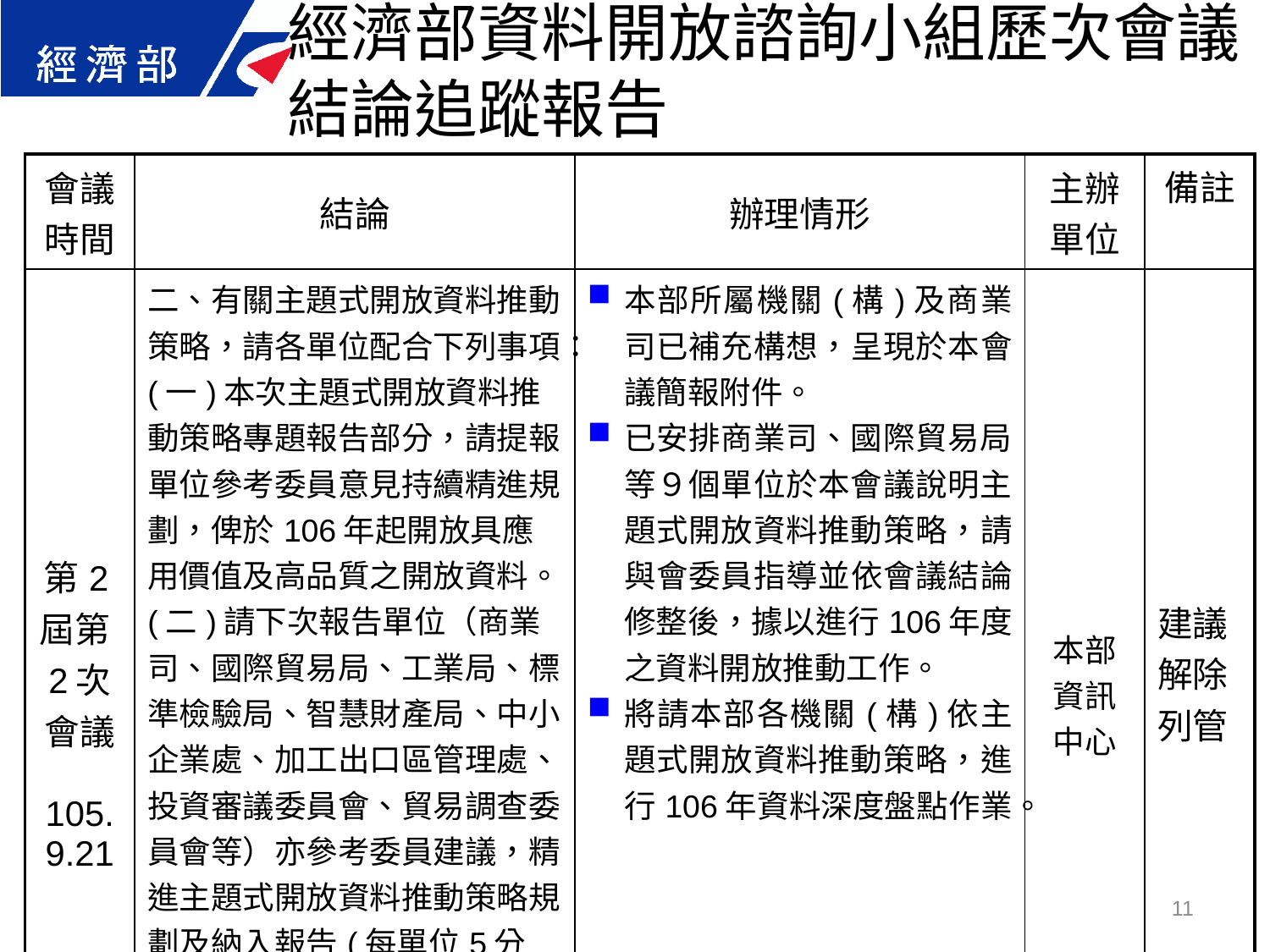

經濟部資料開放諮詢小組歷次會議結論追蹤報告
| 會議 時間 | 結論 | 辦理情形 | 主辦 單位 | 備註 |
| --- | --- | --- | --- | --- |
| 第2屆第2次 會議 105.9.21 | 二、有關主題式開放資料推動策略，請各單位配合下列事項： (一)本次主題式開放資料推動策略專題報告部分，請提報單位參考委員意見持續精進規劃，俾於106年起開放具應用價值及高品質之開放資料。 (二)請下次報告單位（商業司、國際貿易局、工業局、標準檢驗局、智慧財產局、中小企業處、加工出口區管理處、投資審議委員會、貿易調查委員會等）亦參考委員建議，精進主題式開放資料推動策略規劃及納入報告(每單位5分鐘)。 (三)請本部各機關(構)依主題式開放資料推動策略，納入106年資料深度盤點作業。 | 本部所屬機關(構)及商業司已補充構想，呈現於本會議簡報附件。 已安排商業司、國際貿易局等９個單位於本會議說明主題式開放資料推動策略，請與會委員指導並依會議結論修整後，據以進行106年度之資料開放推動工作。 將請本部各機關(構)依主題式開放資料推動策略，進行106年資料深度盤點作業。 | 本部資訊中心 | 建議解除列管 |
11